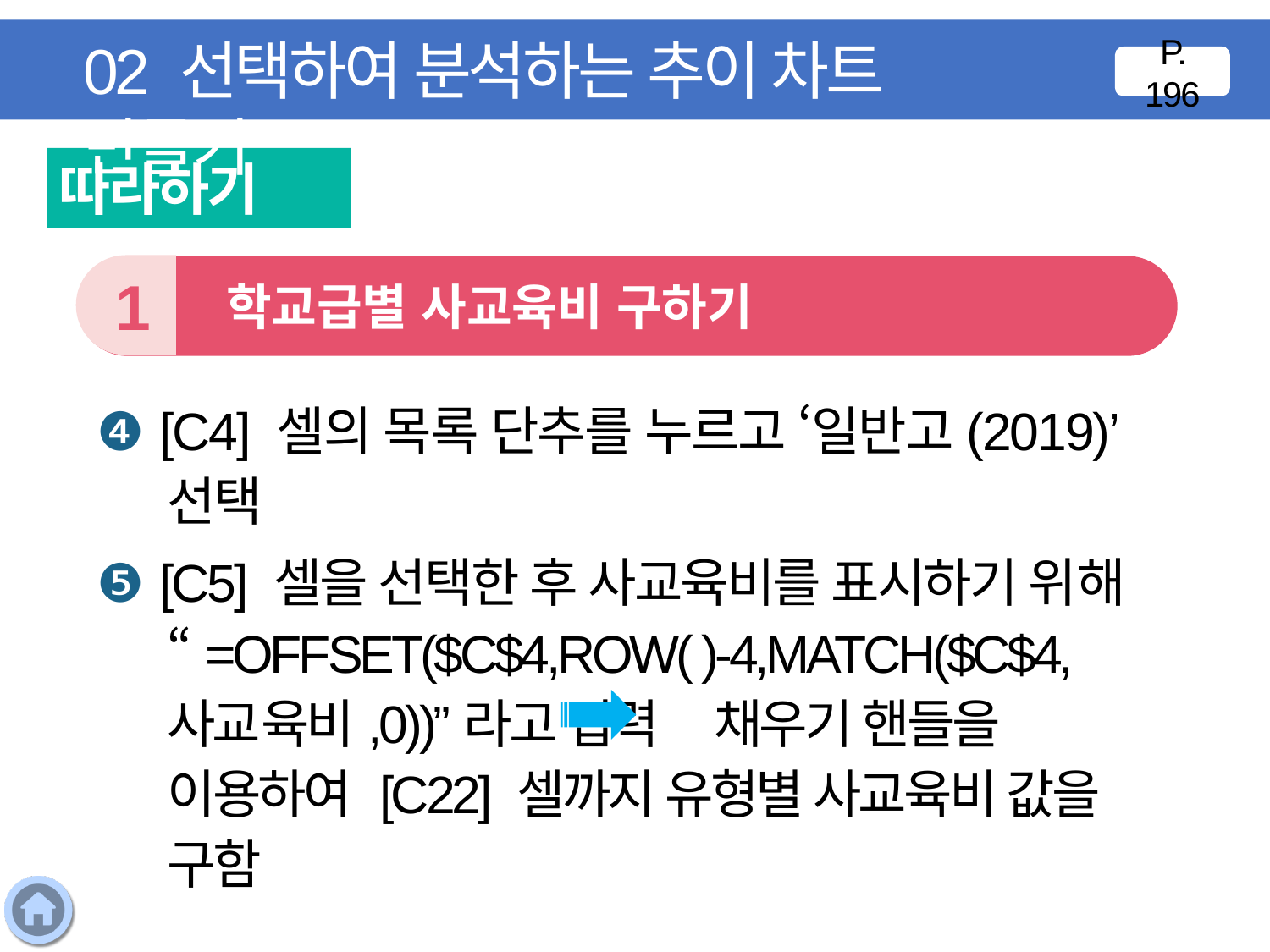

02 선택하여 분석하는 추이 차트 만들기
P. 196
따라하기
1
        학교급별 사교육비 구하기
❹ [C4] 셀의 목록 단추를 누르고 ‘일반고(2019)’ 선택
❺ [C5] 셀을 선택한 후 사교육비를 표시하기 위해 “=OFFSET($C$4,ROW( )-4,MATCH($C$4,사교육비,0))”라고 입력     채우기 핸들을 이용하여 [C22] 셀까지 유형별 사교육비 값을 구함